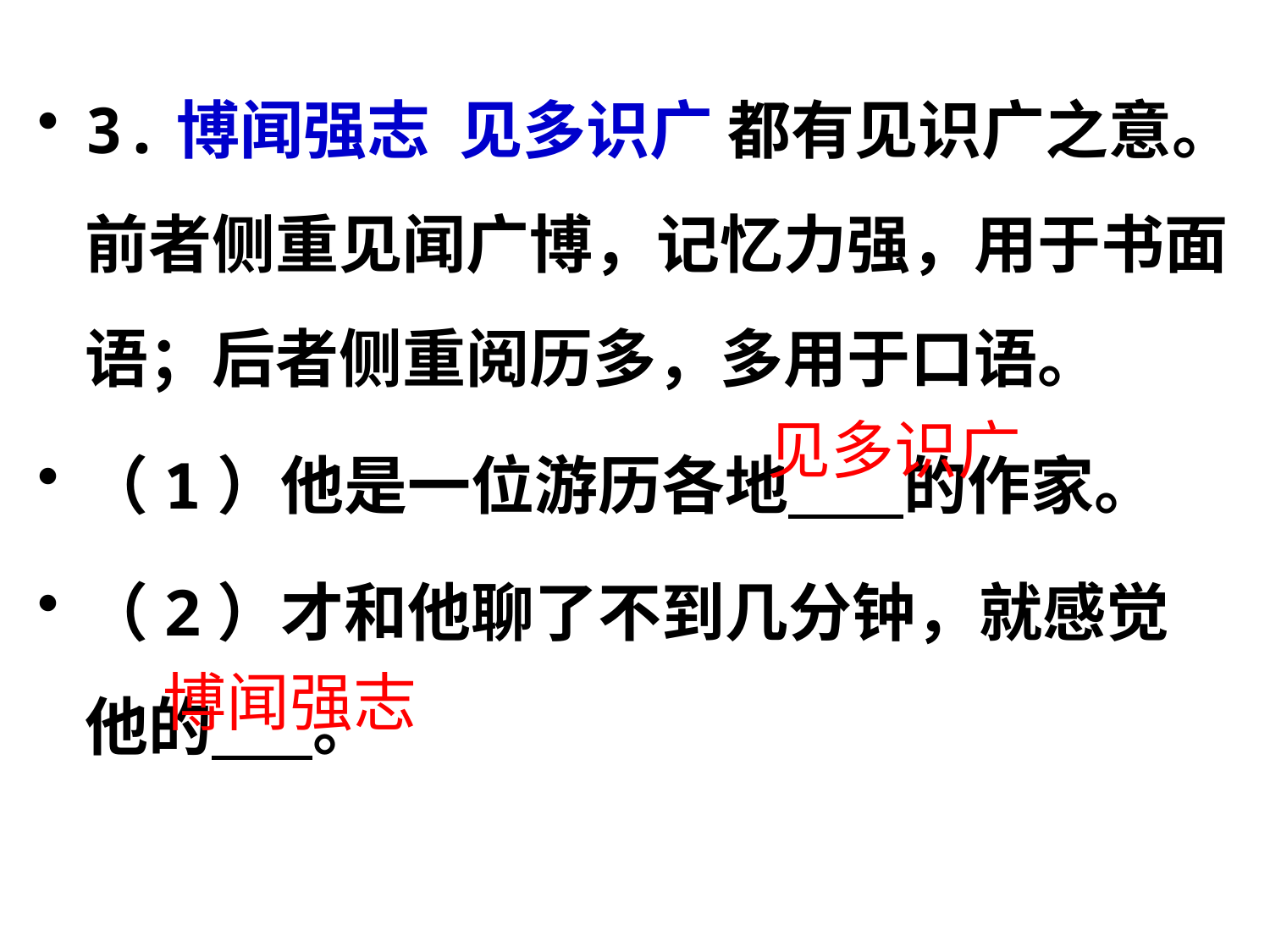

3.博闻强志  见多识广 都有见识广之意。前者侧重见闻广博，记忆力强，用于书面语；后者侧重阅历多，多用于口语。
（1）他是一位游历各地        的作家。
（2）才和他聊了不到几分钟，就感觉他的       。

见多识广
博闻强志